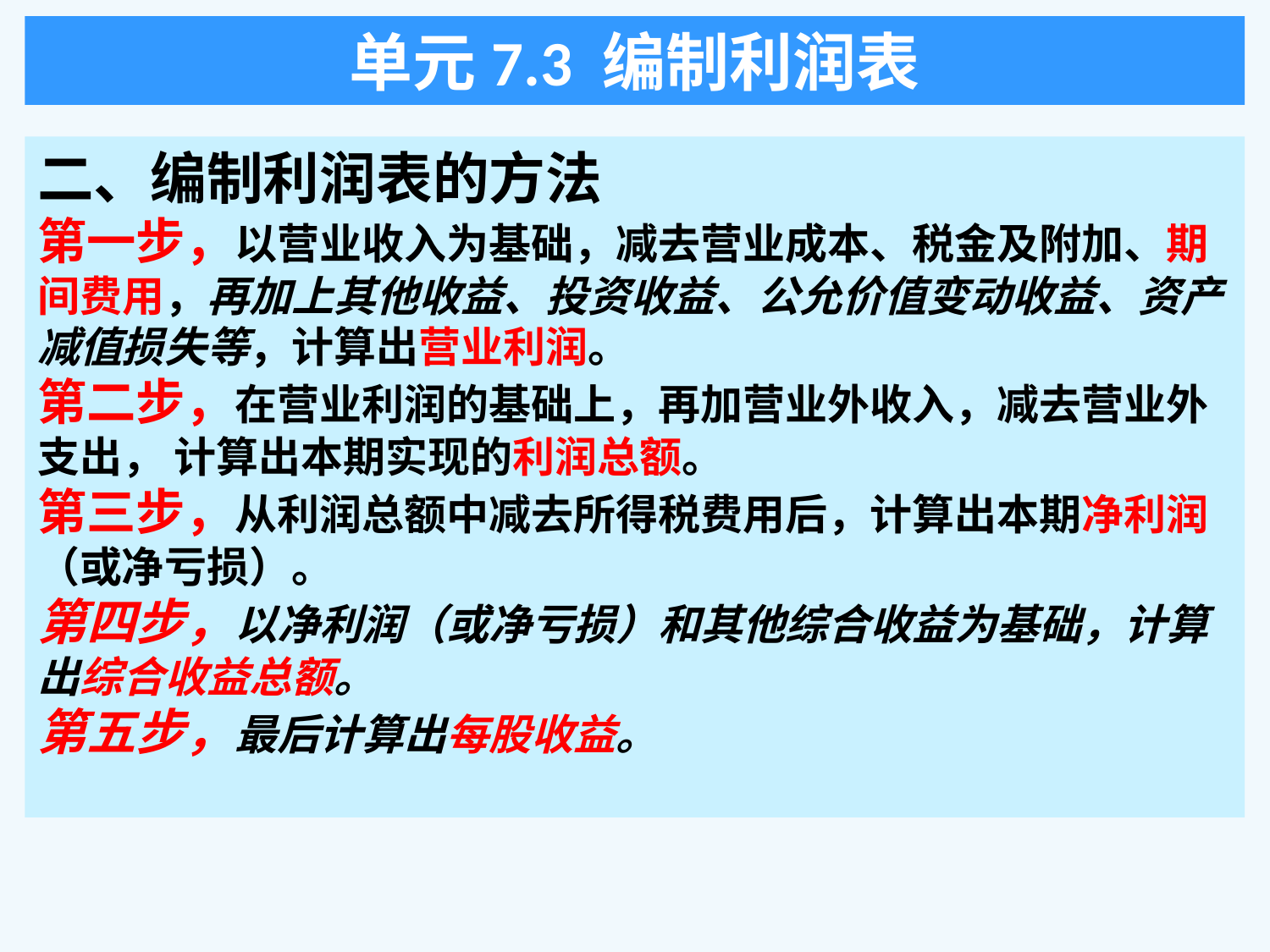

单元7.3 编制利润表

二、编制利润表的方法
第一步，以营业收入为基础，减去营业成本、税金及附加、期间费用，再加上其他收益、投资收益、公允价值变动收益、资产减值损失等，计算出营业利润。
第二步，在营业利润的基础上，再加营业外收入，减去营业外支出， 计算出本期实现的利润总额。
第三步，从利润总额中减去所得税费用后，计算出本期净利润（或净亏损）。
第四步，以净利润（或净亏损）和其他综合收益为基础，计算出综合收益总额。
第五步，最后计算出每股收益。